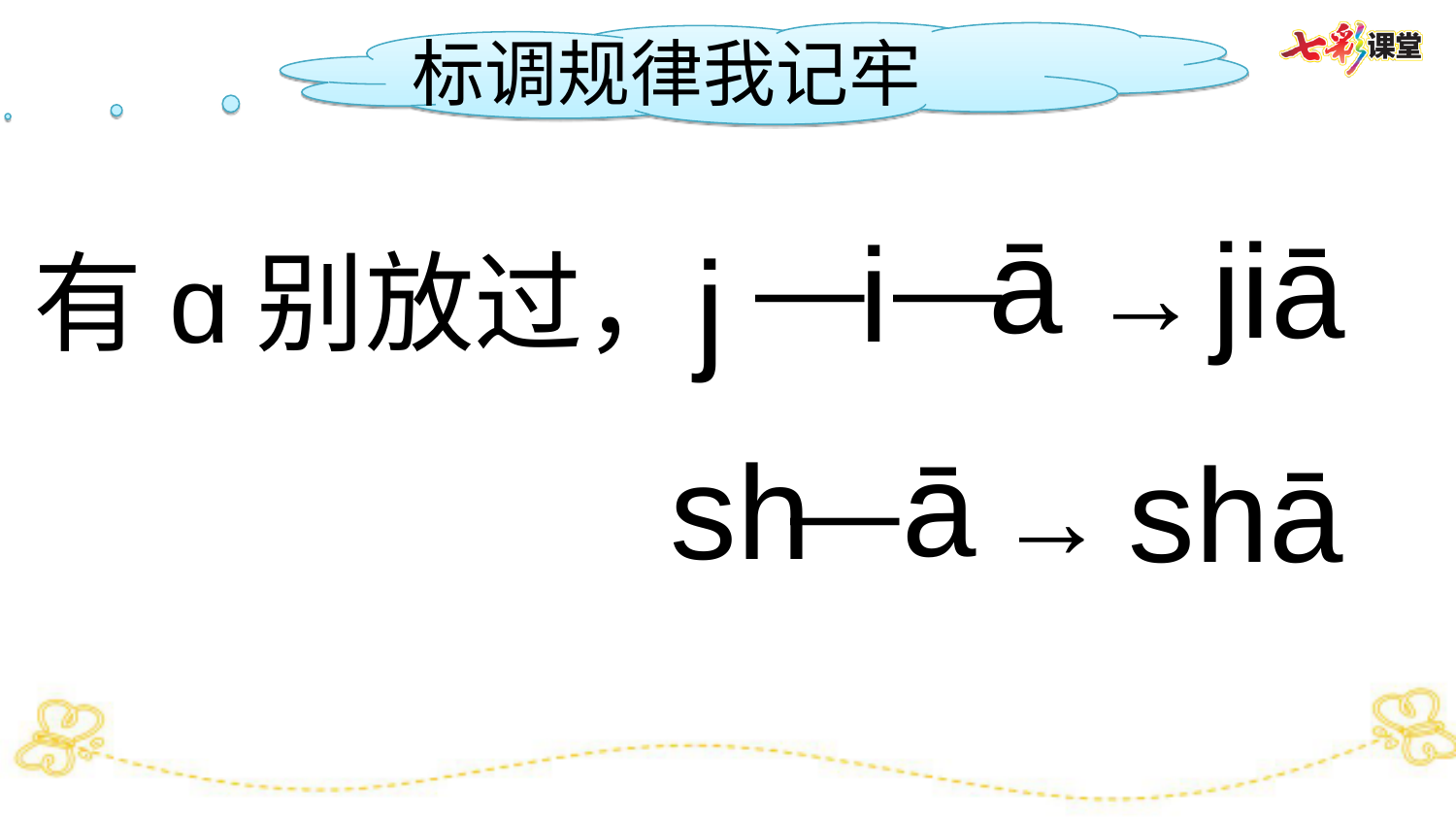

标调规律我记牢
jiā
j
ā
i
—
—
→
有ɑ别放过，

sh
shā
ā
—
→